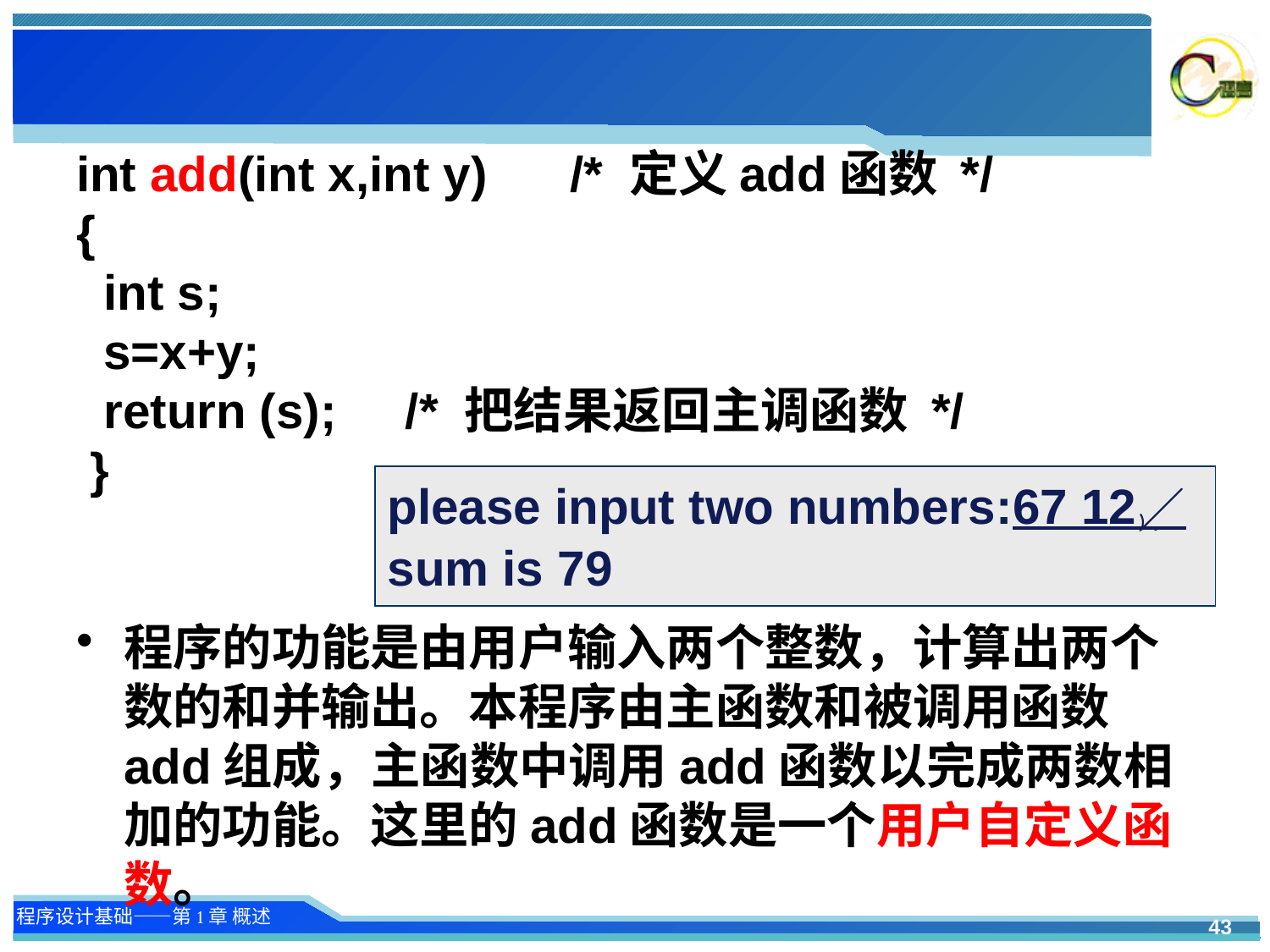

#
int add(int x,int y)      /* 定义add函数 */
{
  int s;
  s=x+y;
  return (s);     /* 把结果返回主调函数 */
 }

程序的功能是由用户输入两个整数，计算出两个数的和并输出。本程序由主函数和被调用函数add组成，主函数中调用add函数以完成两数相加的功能。这里的add函数是一个用户自定义函数。
please input two numbers:67 12↙
sum is 79
43